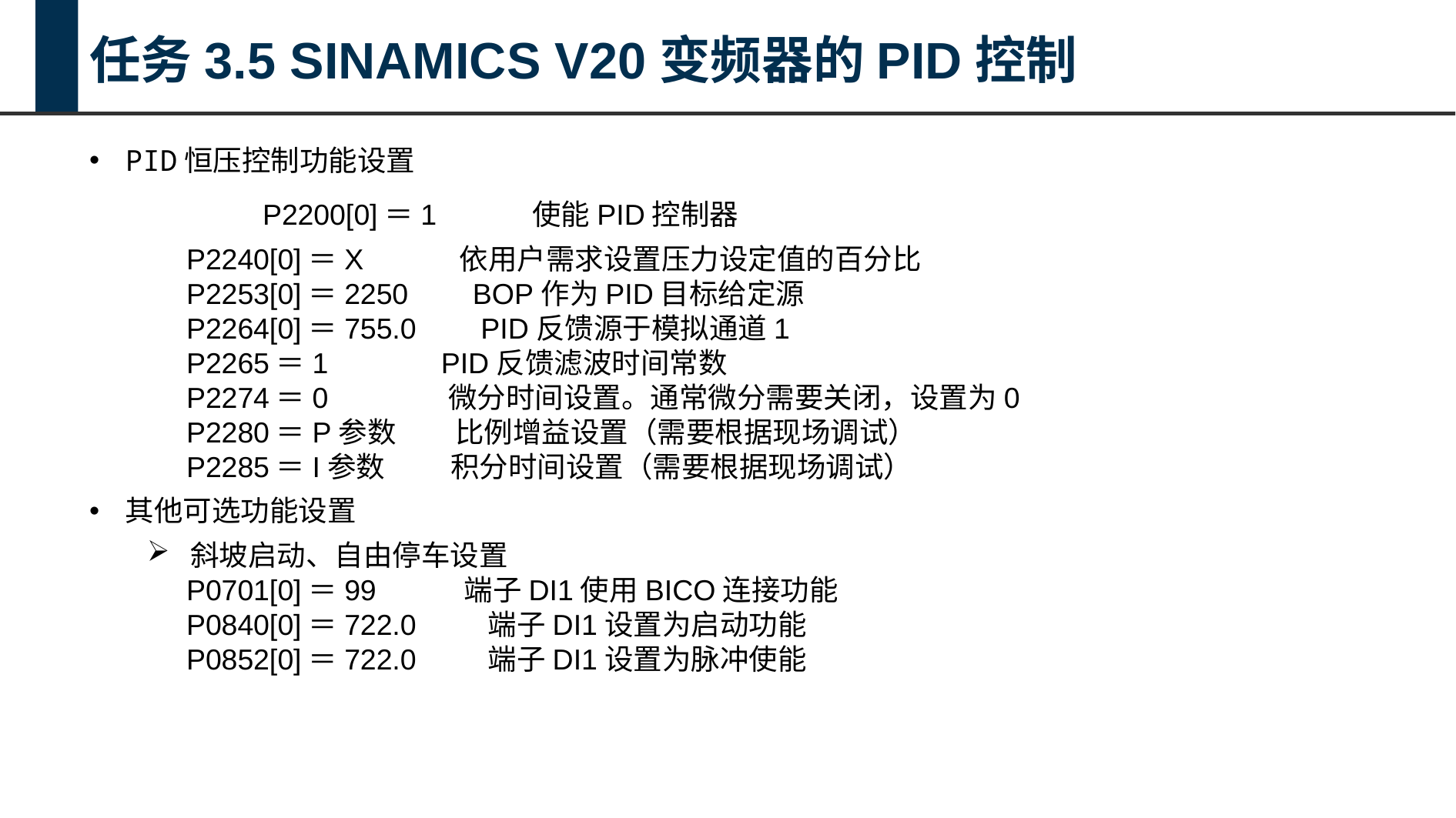

任务3.5 SINAMICS V20变频器的PID控制
PID恒压控制功能设置
P2200[0]＝1           使能PID控制器
            P2240[0]＝X           依用户需求设置压力设定值的百分比
            P2253[0]＝2250        BOP作为PID目标给定源
            P2264[0]＝755.0        PID反馈源于模拟通道1
            P2265＝1              PID反馈滤波时间常数
            P2274＝0              微分时间设置。通常微分需要关闭，设置为0
            P2280＝P参数         比例增益设置（需要根据现场调试）
            P2285＝I参数          积分时间设置（需要根据现场调试）
其他可选功能设置
斜坡启动、自由停车设置
            P0701[0]＝99          端子DI1使用BICO连接功能
            P0840[0]＝722.0        端子DI1设置为启动功能
            P0852[0]＝722.0        端子DI1设置为脉冲使能